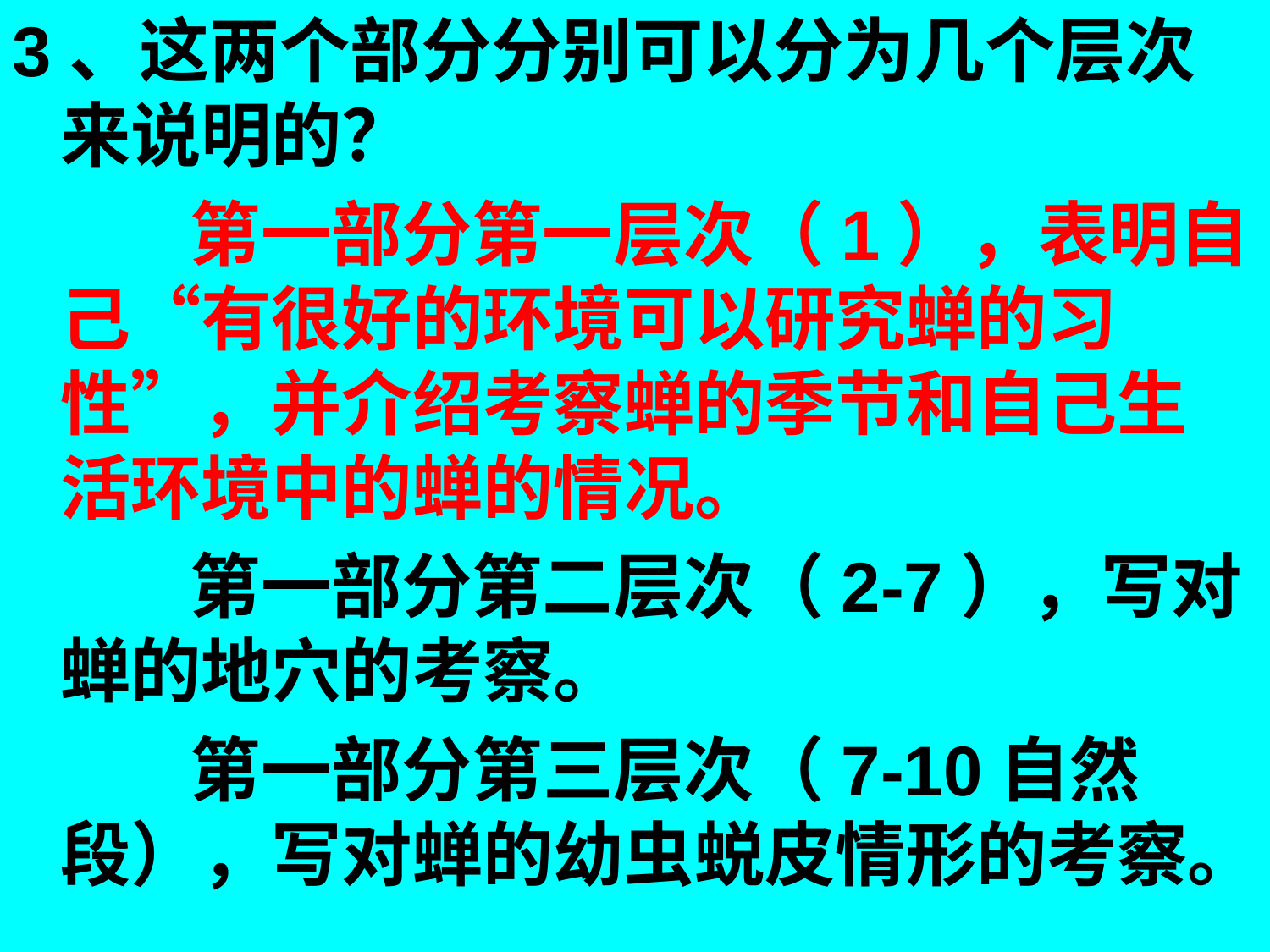

3、这两个部分分别可以分为几个层次来说明的？
          第一部分第一层次（1），表明自己“有很好的环境可以研究蝉的习性”，并介绍考察蝉的季节和自己生活环境中的蝉的情况。
          第一部分第二层次（2-7），写对蝉的地穴的考察。
          第一部分第三层次（7-10自然段），写对蝉的幼虫蜕皮情形的考察。
#